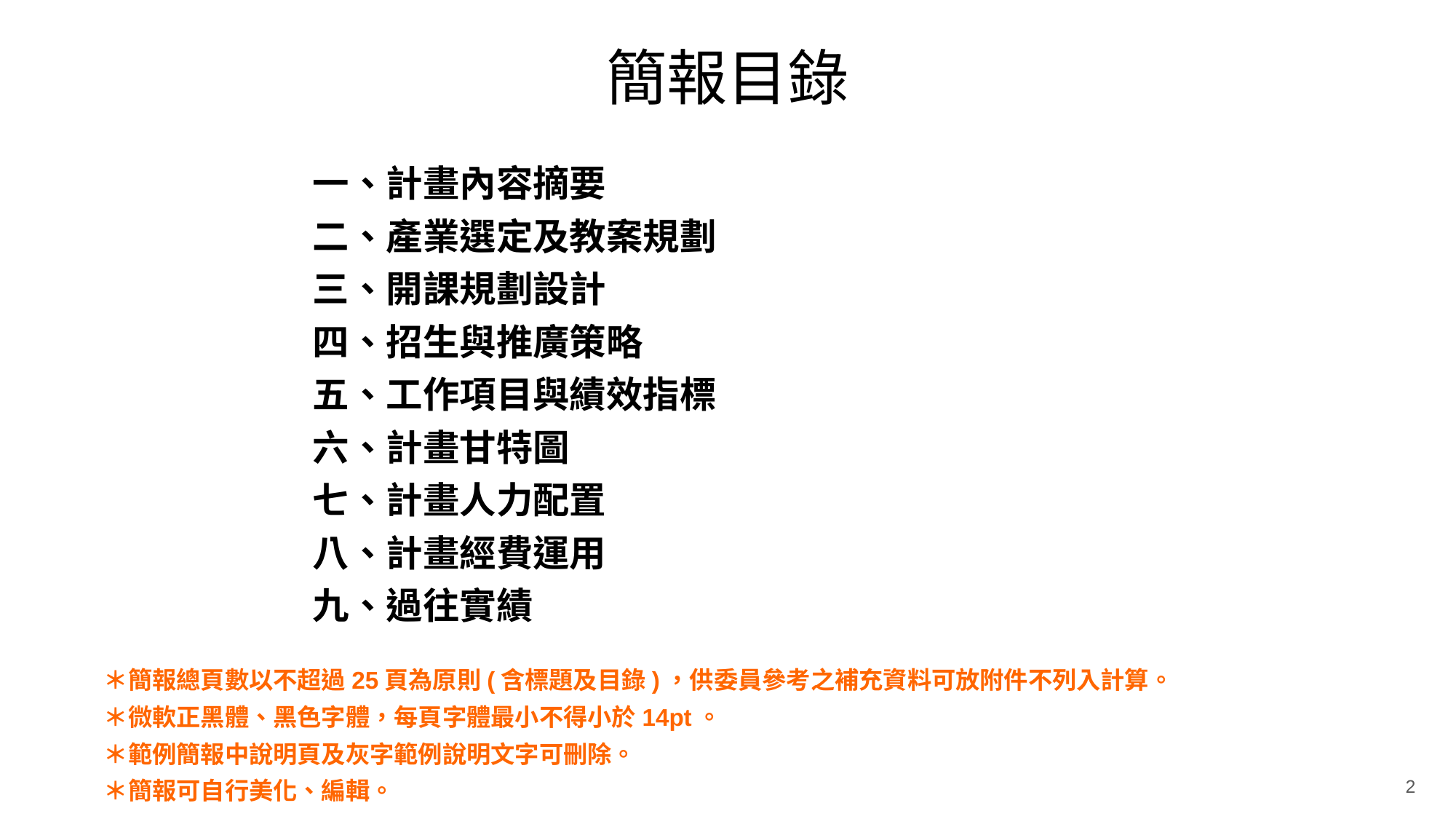

# 簡報目錄
一、計畫內容摘要
二、產業選定及教案規劃
三、開課規劃設計
四、招生與推廣策略
五、工作項目與績效指標
六、計畫甘特圖
七、計畫人力配置
八、計畫經費運用
九、過往實績
＊簡報總頁數以不超過25頁為原則(含標題及目錄)，供委員參考之補充資料可放附件不列入計算。
＊微軟正黑體、黑色字體，每頁字體最小不得小於14pt。
＊範例簡報中說明頁及灰字範例說明文字可刪除。
＊簡報可自行美化、編輯。